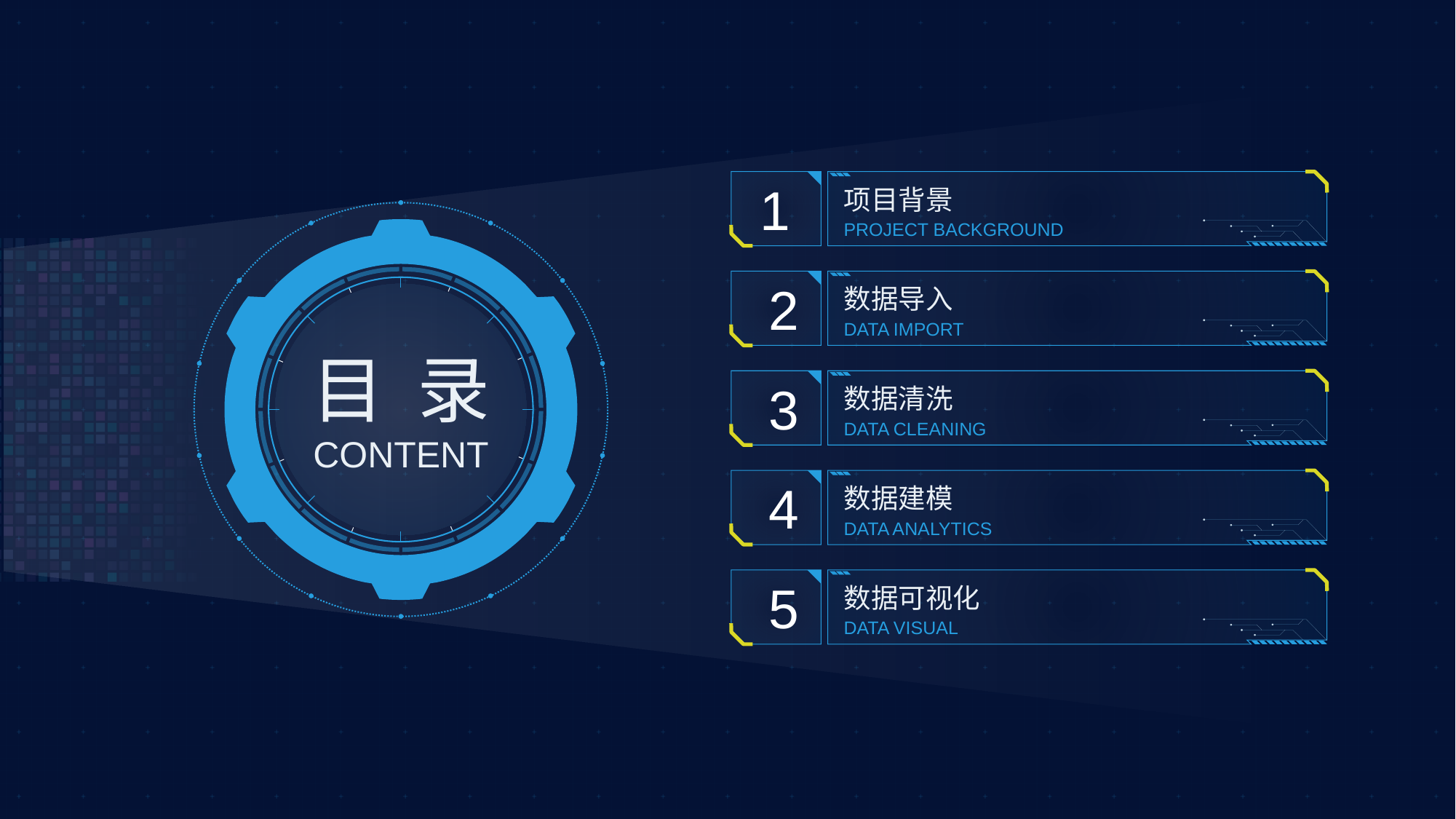

项目背景
PROJECT BACKGROUND
数据导入
DATA IMPORT
数据清洗
DATA CLEANING
数据建模
DATA ANALYTICS
数据可视化
DATA VISUAL